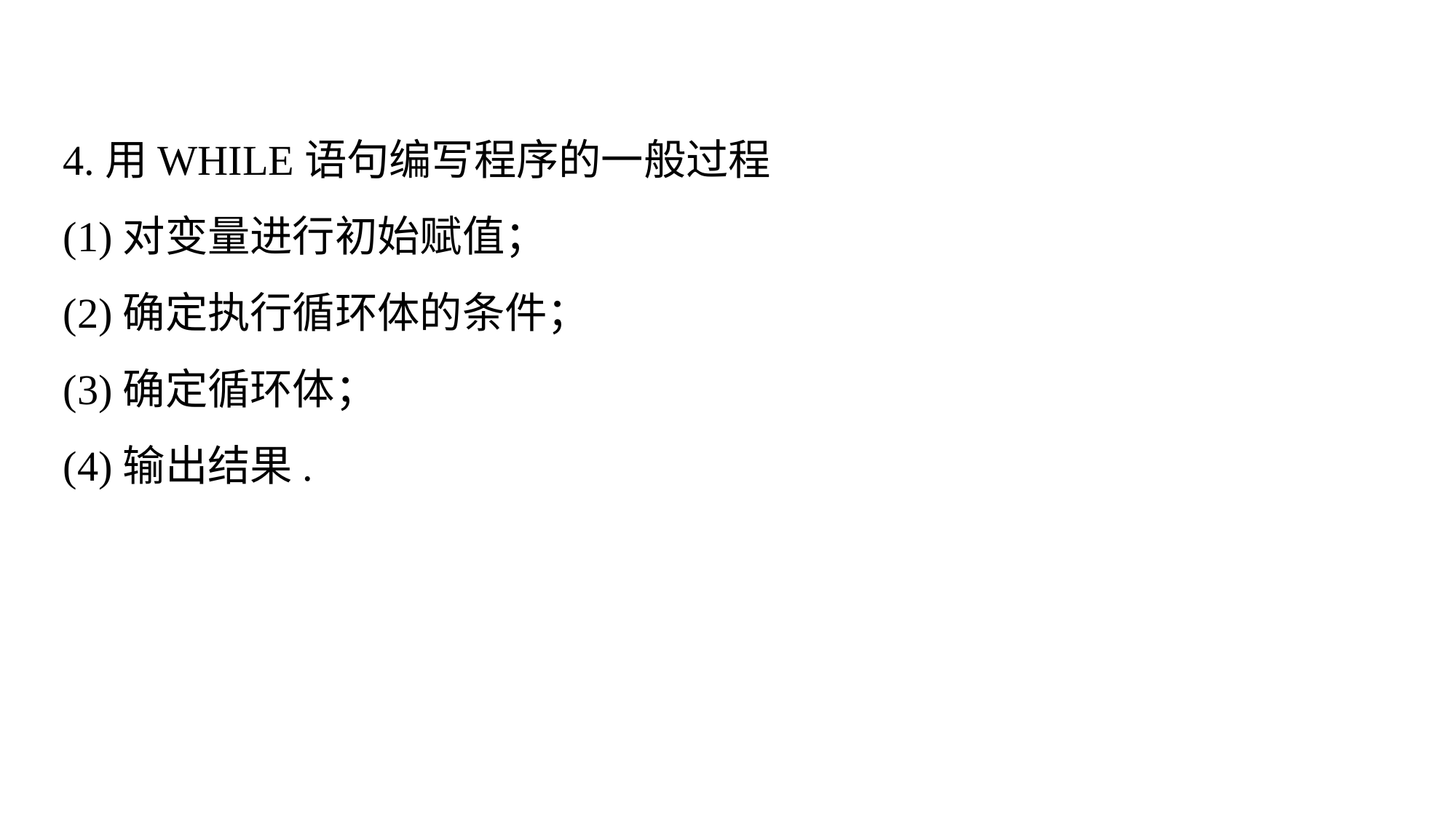

4.用WHILE语句编写程序的一般过程
(1)对变量进行初始赋值；
(2)确定执行循环体的条件；
(3)确定循环体；
(4)输出结果.